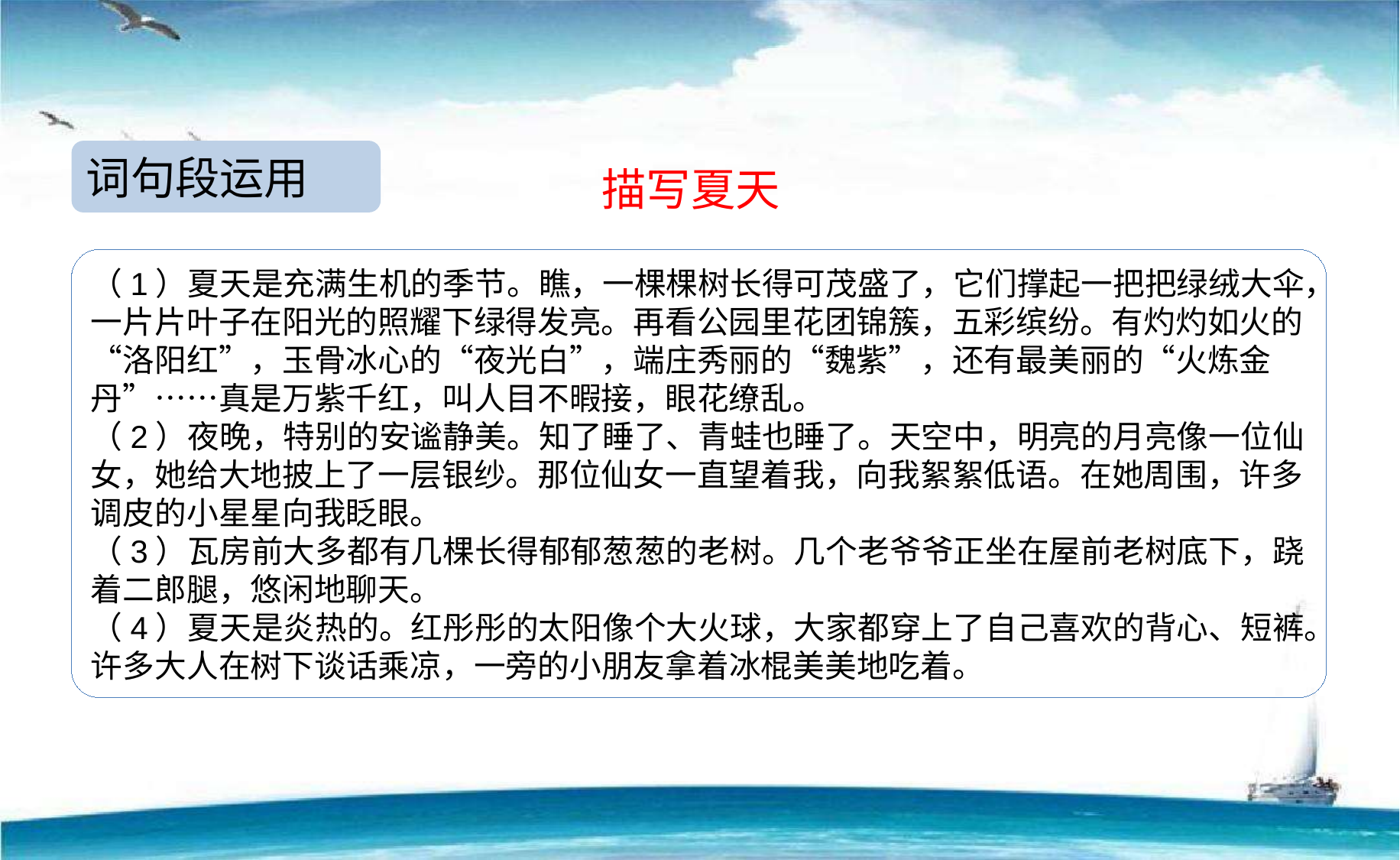

词句段运用
描写夏天

（1）夏天是充满生机的季节。瞧，一棵棵树长得可茂盛了，它们撑起一把把绿绒大伞，一片片叶子在阳光的照耀下绿得发亮。再看公园里花团锦簇，五彩缤纷。有灼灼如火的“洛阳红”，玉骨冰心的“夜光白”，端庄秀丽的“魏紫”，还有最美丽的“火炼金丹”……真是万紫千红，叫人目不暇接，眼花缭乱。
（2）夜晚，特别的安谧静美。知了睡了、青蛙也睡了。天空中，明亮的月亮像一位仙女，她给大地披上了一层银纱。那位仙女一直望着我，向我絮絮低语。在她周围，许多调皮的小星星向我眨眼。
（3）瓦房前大多都有几棵长得郁郁葱葱的老树。几个老爷爷正坐在屋前老树底下，跷着二郎腿，悠闲地聊天。
（4）夏天是炎热的。红彤彤的太阳像个大火球，大家都穿上了自己喜欢的背心、短裤。许多大人在树下谈话乘凉，一旁的小朋友拿着冰棍美美地吃着。